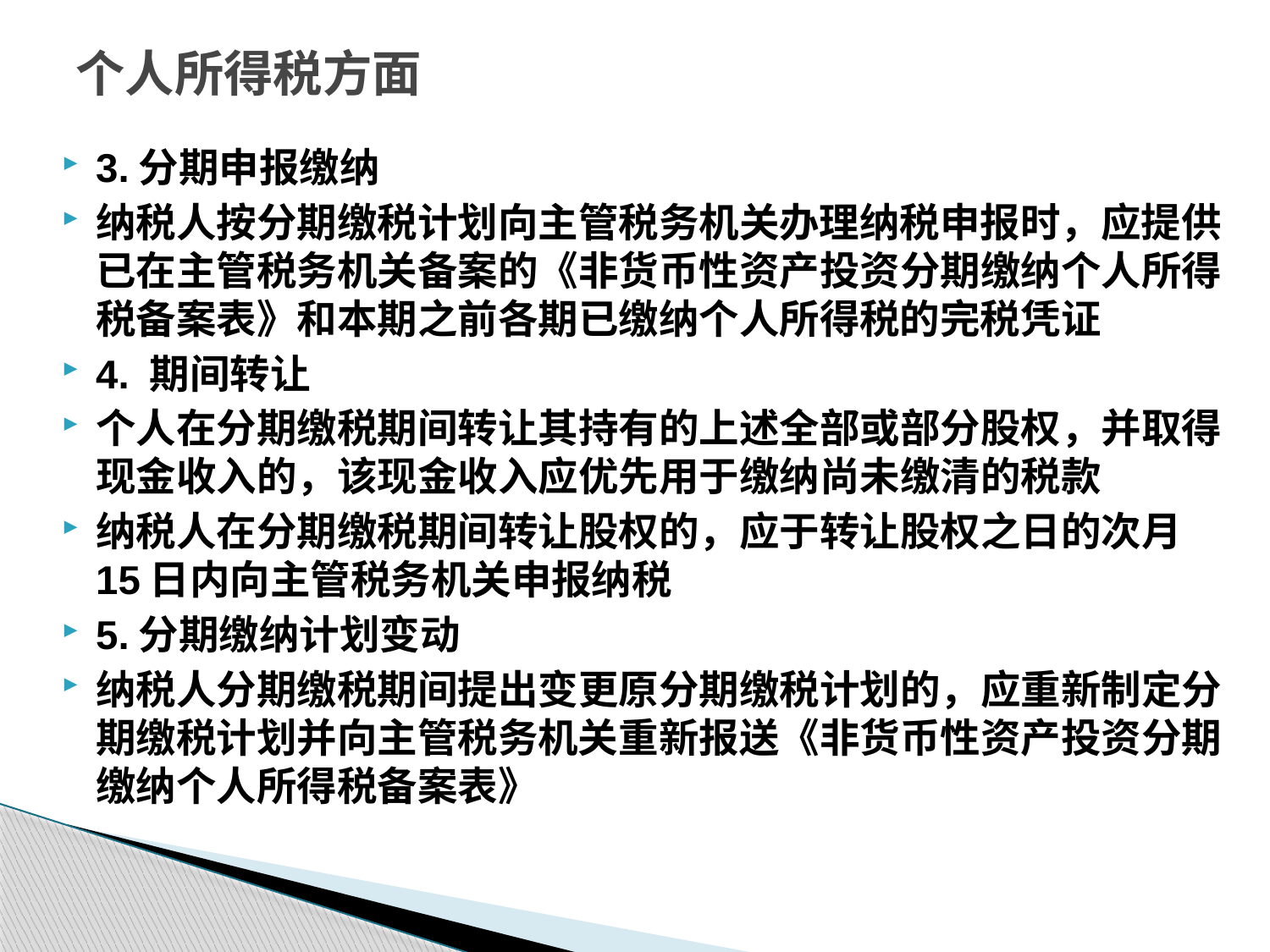

# 个人所得税方面
3.分期申报缴纳
纳税人按分期缴税计划向主管税务机关办理纳税申报时，应提供已在主管税务机关备案的《非货币性资产投资分期缴纳个人所得税备案表》和本期之前各期已缴纳个人所得税的完税凭证
4. 期间转让
个人在分期缴税期间转让其持有的上述全部或部分股权，并取得现金收入的，该现金收入应优先用于缴纳尚未缴清的税款
纳税人在分期缴税期间转让股权的，应于转让股权之日的次月15日内向主管税务机关申报纳税
5.分期缴纳计划变动
纳税人分期缴税期间提出变更原分期缴税计划的，应重新制定分期缴税计划并向主管税务机关重新报送《非货币性资产投资分期缴纳个人所得税备案表》